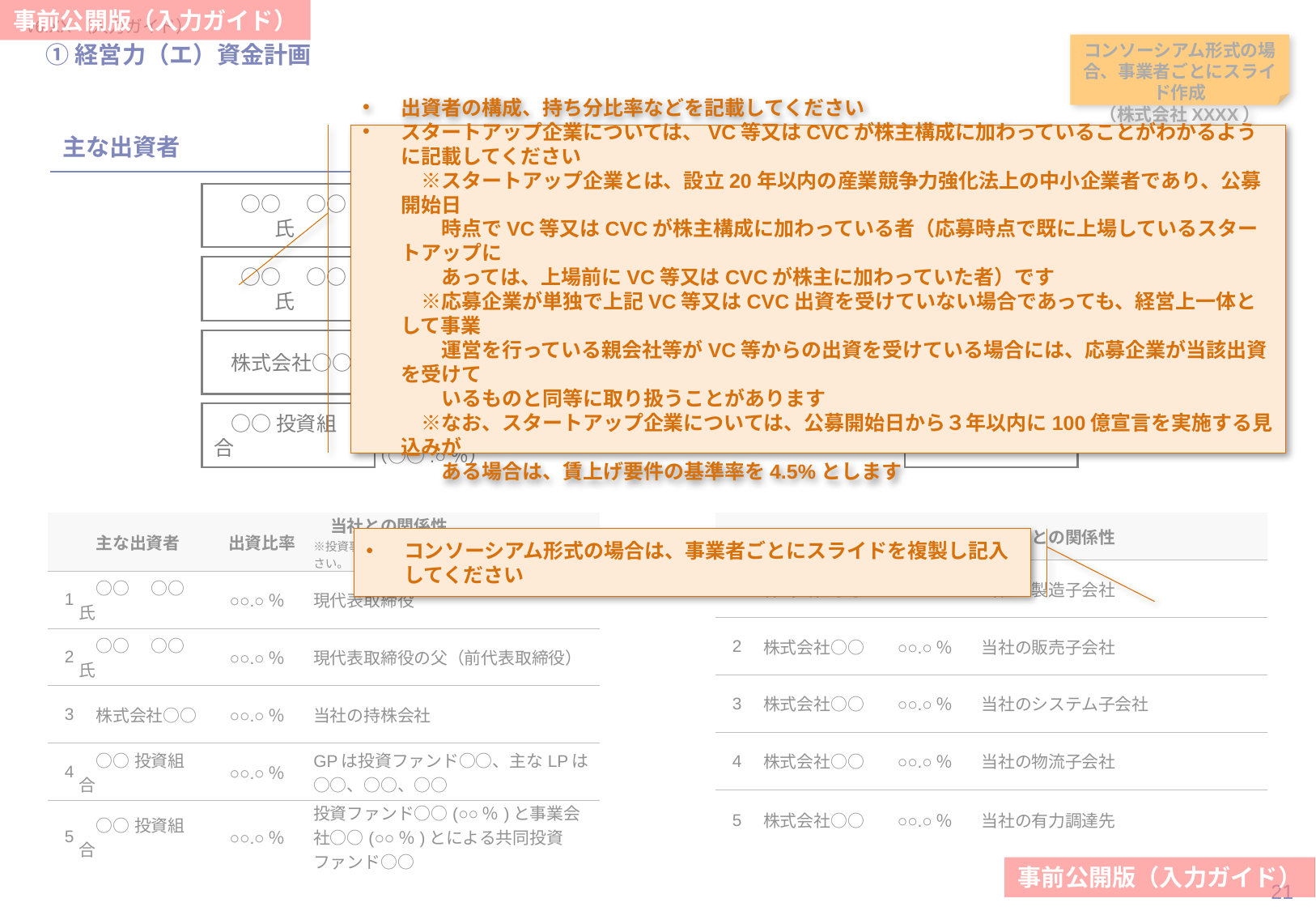

当スライドは作成必須
#
①経営力（エ）資金計画
コンソーシアム形式の場合、事業者ごとにスライド作成
（株式会社XXXX）
主な出資者
主な出資先
出資者の構成、持ち分比率などを記載してください
スタートアップ企業については、VC等又はCVCが株主構成に加わっていることがわかるように記載してください
　※スタートアップ企業とは、設立20年以内の産業競争力強化法上の中小企業者であり、公募開始日
　　時点でVC等又はCVCが株主構成に加わっている者（応募時点で既に上場しているスタートアップに
　　あっては、上場前にVC等又はCVCが株主に加わっていた者）です
　※応募企業が単独で上記VC等又はCVC出資を受けていない場合であっても、経営上一体として事業
　　運営を行っている親会社等がVC等からの出資を受けている場合には、応募企業が当該出資を受けて
　　いるものと同等に取り扱うことがあります
　※なお、スタートアップ企業については、公募開始日から３年以内に100億宣言を実施する見込みが
　　ある場合は、賃上げ要件の基準率を4.5%とします
○○　○○氏
（○○.○％）
○○　○○氏
（○○.○％）
株式会社○○
（○○.○％）
○○投資組合
（○○.○％）
株式会社○○
（○○.○％を保有）
株式会社○○
（○○.○％を保有）
当社
株式会社○○
（○○.○％を保有）
株式会社○○
（○○.○％を保有）
|  | 主な出資者 | 出資比率 | 当社との関係性 ※投資事業組合の場合は主な投資家を記載してください。 |
| --- | --- | --- | --- |
| 1 | ○○　○○氏 | ○○.○％ | 現代表取締役 |
| 2 | ○○　○○氏 | ○○.○％ | 現代表取締役の父（前代表取締役） |
| 3 | 株式会社○○ | ○○.○％ | 当社の持株会社 |
| 4 | ○○投資組合 | ○○.○％ | GPは投資ファンド○○、主なLPは○○、○○、○○ |
| 5 | ○○投資組合 | ○○.○％ | 投資ファンド○○(○○％)と事業会社○○(○○％)とによる共同投資ファンド○○ |
|  | 主な出資先 | 保有比率 | 当社との関係性 |
| --- | --- | --- | --- |
| 1 | 株式会社○○ | ○○.○％ | 当社の製造子会社 |
| 2 | 株式会社○○ | ○○.○％ | 当社の販売子会社 |
| 3 | 株式会社○○ | ○○.○％ | 当社のシステム子会社 |
| 4 | 株式会社○○ | ○○.○％ | 当社の物流子会社 |
| 5 | 株式会社○○ | ○○.○％ | 当社の有力調達先 |
コンソーシアム形式の場合は、事業者ごとにスライドを複製し記入してください